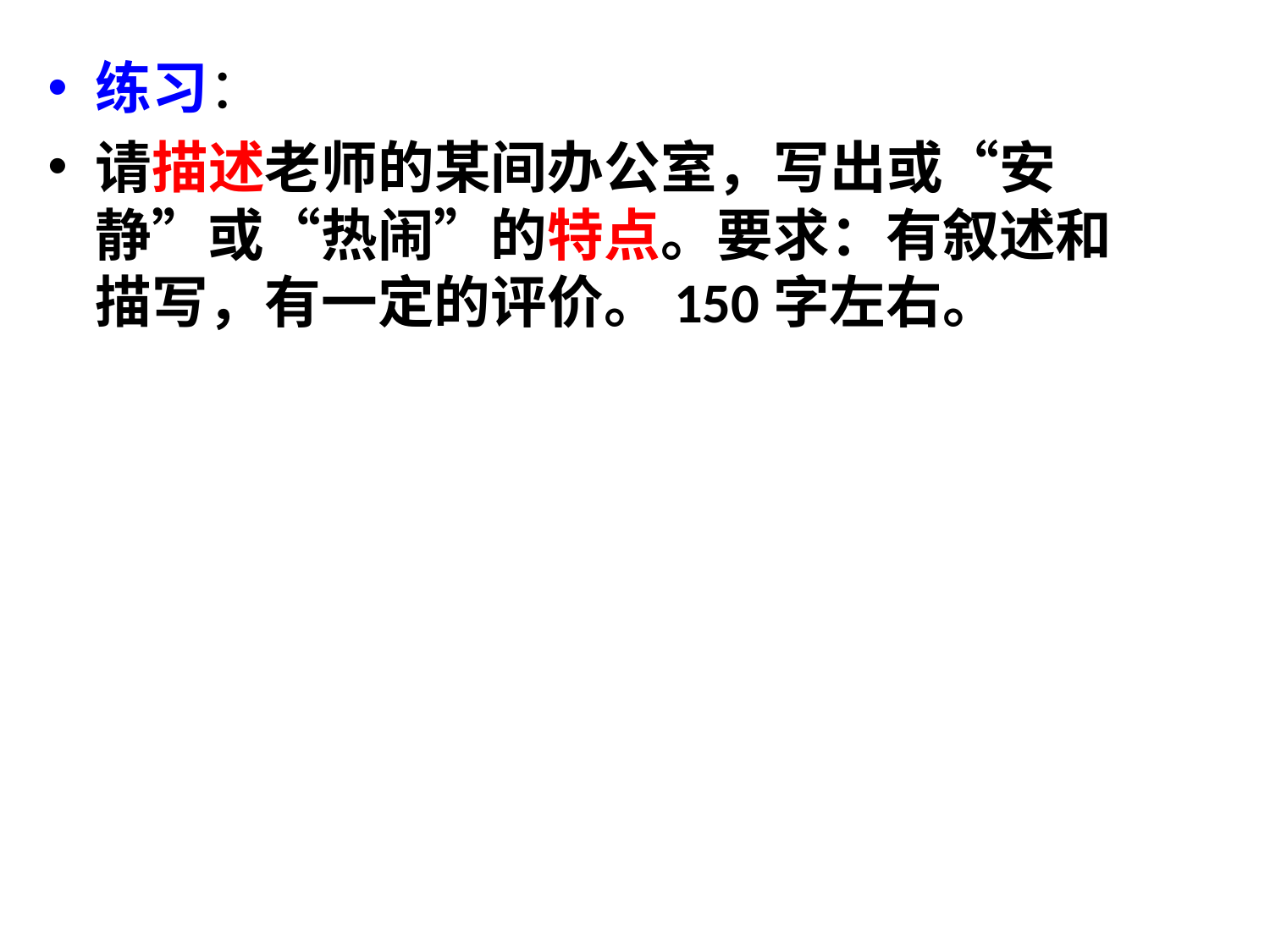

#
练习：
请描述老师的某间办公室，写出或“安静”或“热闹”的特点。要求：有叙述和描写，有一定的评价。150字左右。